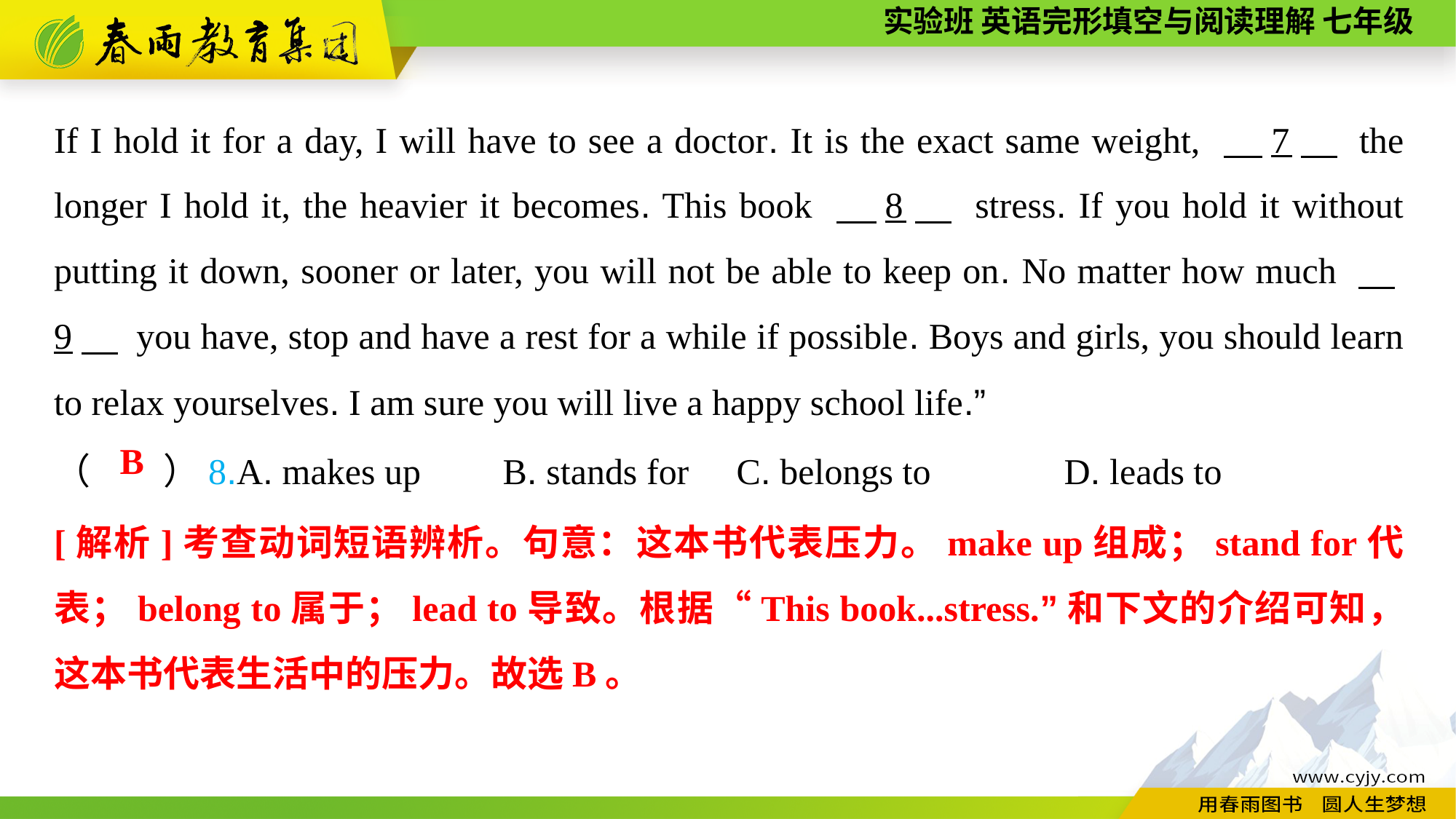

If I hold it for a day, I will have to see a doctor. It is the exact same weight, 　7　 the longer I hold it, the heavier it becomes. This book 　8　 stress. If you hold it without putting it down, sooner or later, you will not be able to keep on. No matter how much 　9　 you have, stop and have a rest for a while if possible. Boys and girls, you should learn to relax yourselves. I am sure you will live a happy school life.”
（　　）8.A. makes up         B. stands for	   C. belongs to	   D. leads to
B
[解析]考查动词短语辨析。句意：这本书代表压力。make up组成；stand for代表；belong to属于；lead to导致。根据“This book...stress.”和下文的介绍可知，这本书代表生活中的压力。故选B。